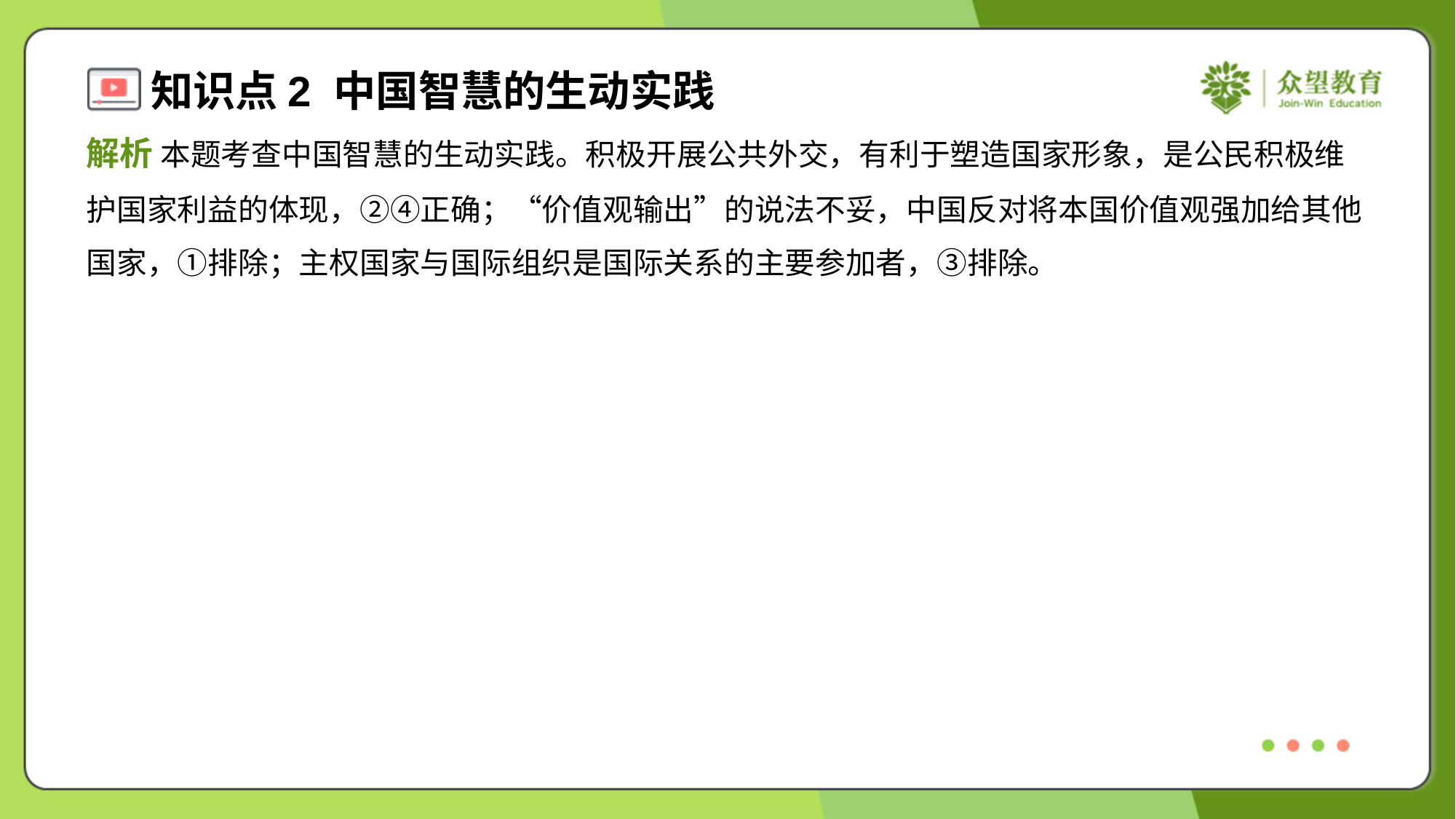

解析 本题考查中国智慧的生动实践。积极开展公共外交，有利于塑造国家形象，是公民积极维
护国家利益的体现，②④正确；“价值观输出”的说法不妥，中国反对将本国价值观强加给其他
国家，①排除；主权国家与国际组织是国际关系的主要参加者，③排除。